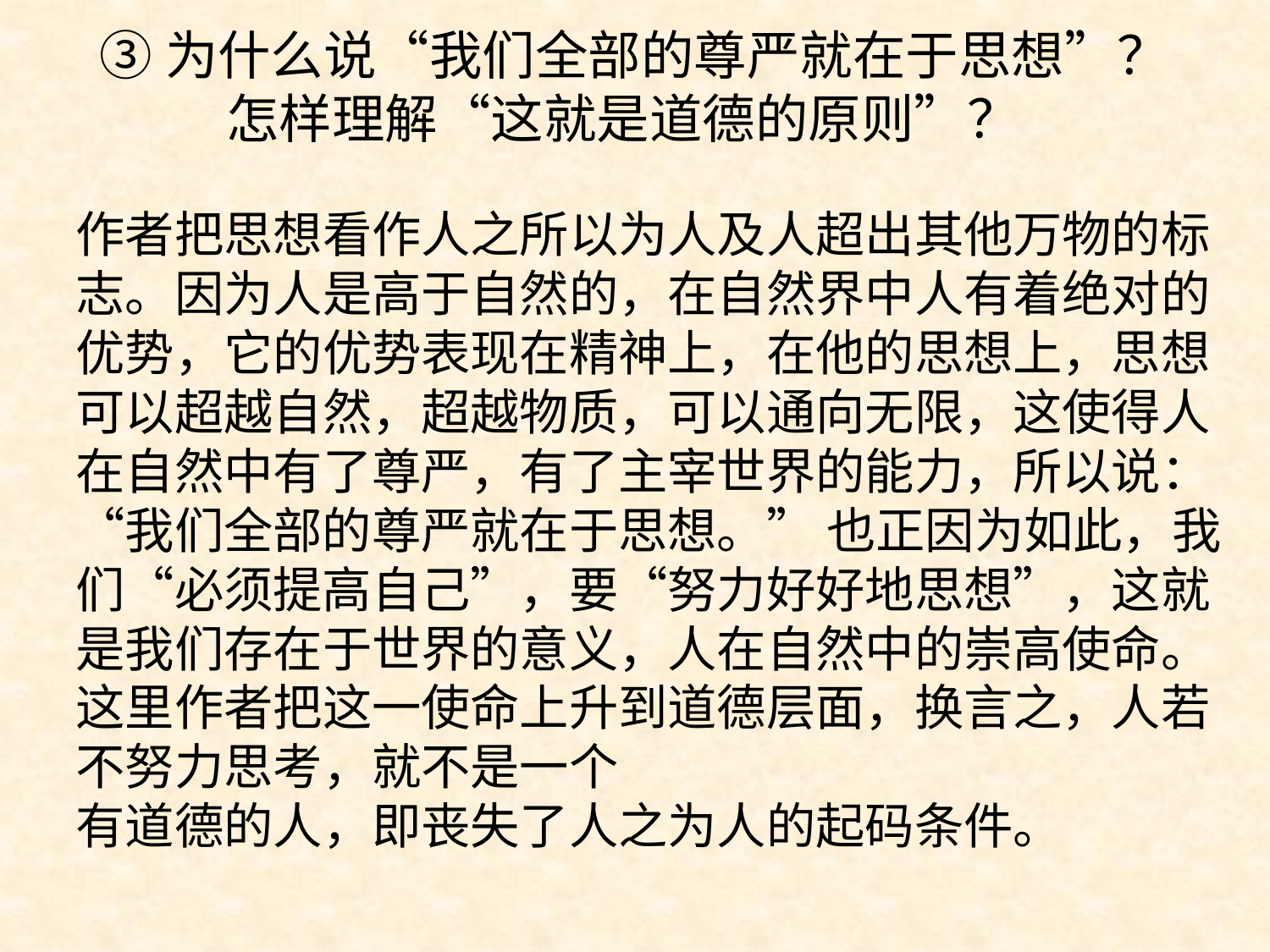

# ③为什么说“我们全部的尊严就在于思想”？怎样理解“这就是道德的原则”？

作者把思想看作人之所以为人及人超出其他万物的标志。因为人是高于自然的，在自然界中人有着绝对的优势，它的优势表现在精神上，在他的思想上，思想可以超越自然，超越物质，可以通向无限，这使得人在自然中有了尊严，有了主宰世界的能力，所以说：“我们全部的尊严就在于思想。” 也正因为如此，我们“必须提高自己”，要“努力好好地思想”，这就是我们存在于世界的意义，人在自然中的崇高使命。这里作者把这一使命上升到道德层面，换言之，人若不努力思考，就不是一个
有道德的人，即丧失了人之为人的起码条件。